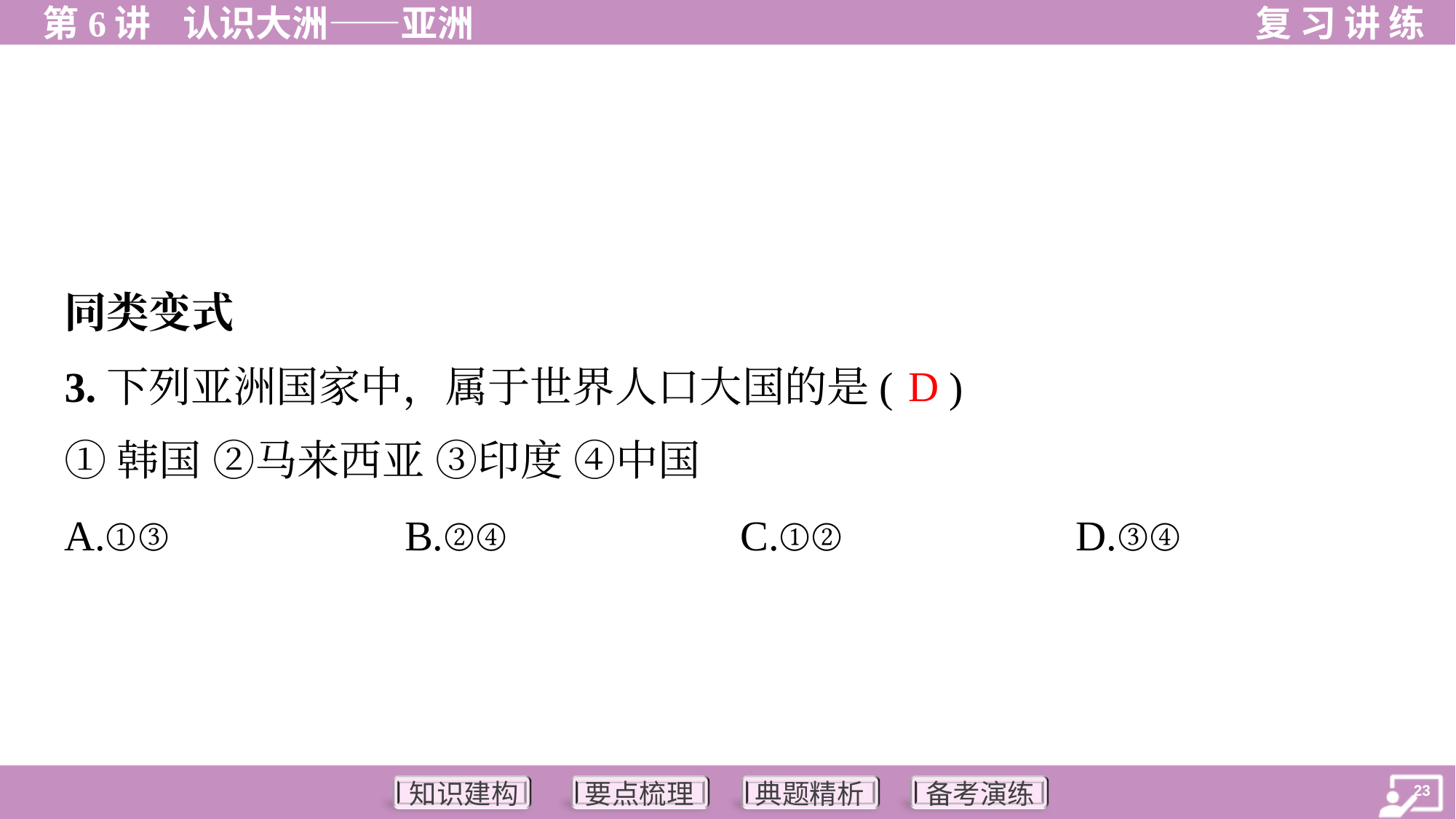

同类变式
D
3.下列亚洲国家中，属于世界人口大国的是(     )
①韩国 ②马来西亚 ③印度 ④中国
A.①③	B.②④	C.①②	D.③④